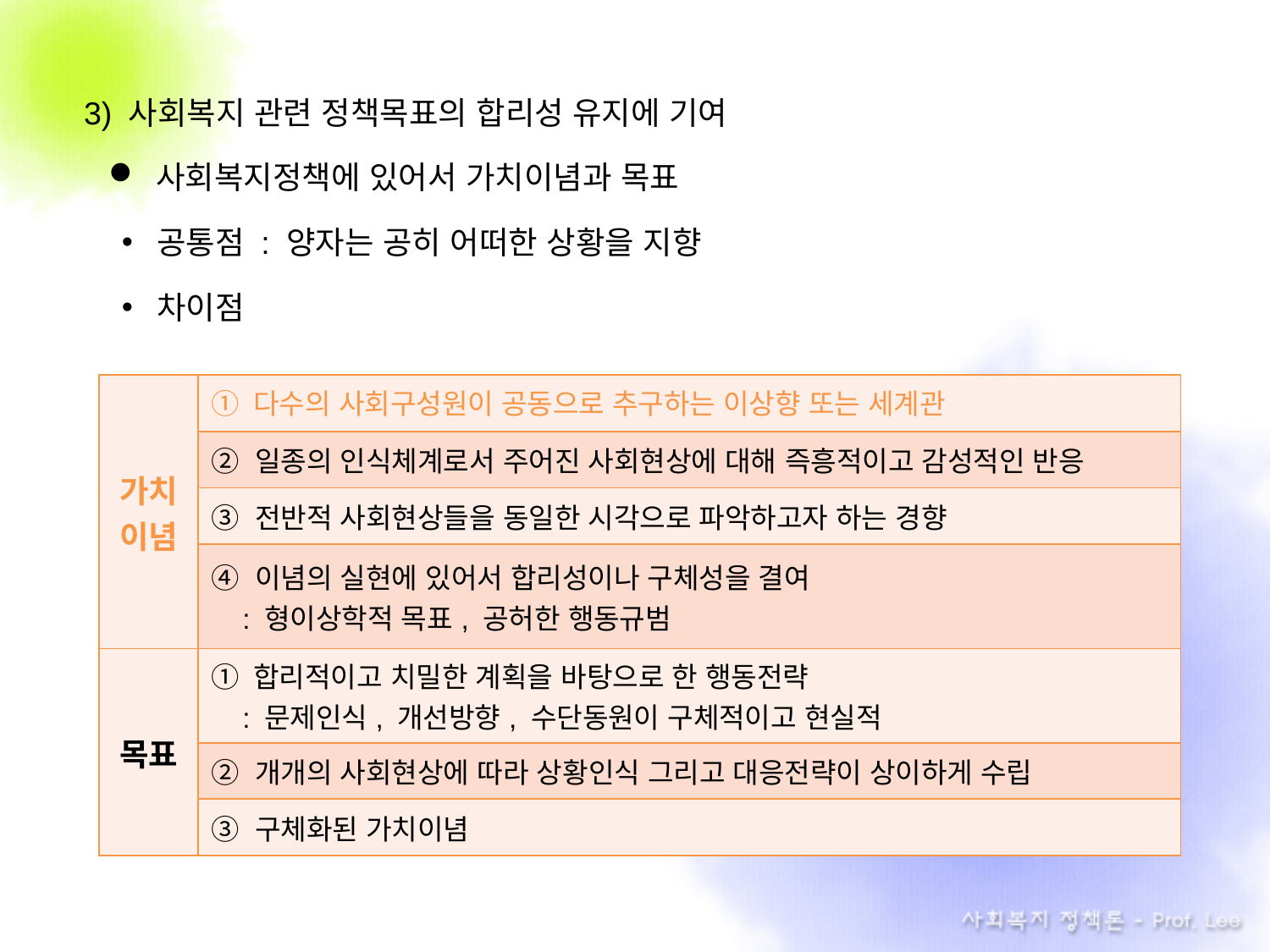

3) 사회복지 관련 정책목표의 합리성 유지에 기여
사회복지정책에 있어서 가치이념과 목표
공통점 : 양자는 공히 어떠한 상황을 지향
차이점
| 가치 이념 | ① 다수의 사회구성원이 공동으로 추구하는 이상향 또는 세계관 |
| --- | --- |
|  | ② 일종의 인식체계로서 주어진 사회현상에 대해 즉흥적이고 감성적인 반응 |
|  | ③ 전반적 사회현상들을 동일한 시각으로 파악하고자 하는 경향 |
|  | ④ 이념의 실현에 있어서 합리성이나 구체성을 결여 : 형이상학적 목표, 공허한 행동규범 |
| 목표 | ① 합리적이고 치밀한 계획을 바탕으로 한 행동전략 : 문제인식, 개선방향, 수단동원이 구체적이고 현실적 |
|  | ② 개개의 사회현상에 따라 상황인식 그리고 대응전략이 상이하게 수립 |
|  | ③ 구체화된 가치이념 |